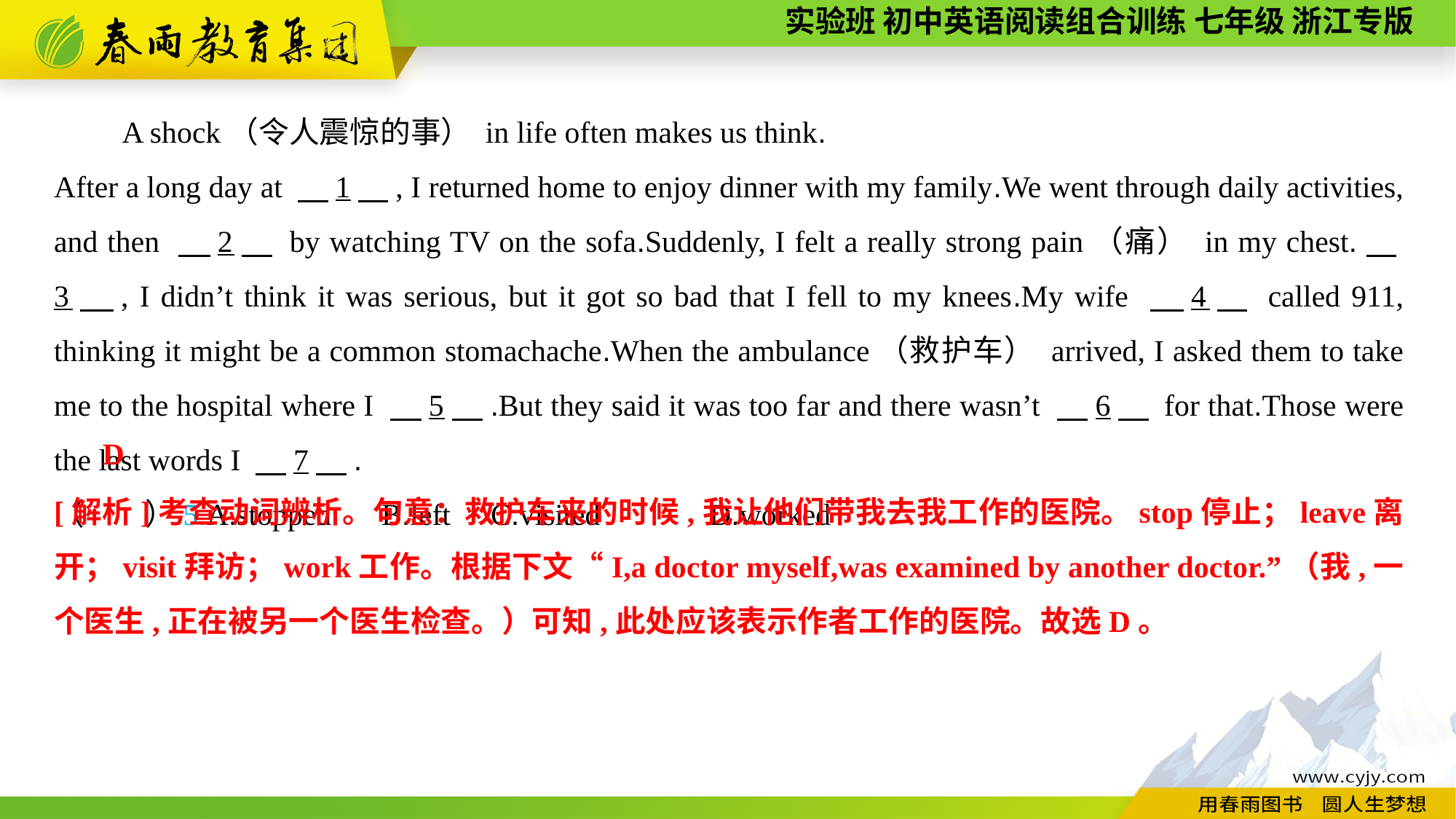

A shock（令人震惊的事） in life often makes us think.
After a long day at 　1　, I returned home to enjoy dinner with my family.We went through daily activities, and then 　2　 by watching TV on the sofa.Suddenly, I felt a really strong pain（痛） in my chest.　3　, I didn’t think it was serious, but it got so bad that I fell to my knees.My wife 　4　 called 911, thinking it might be a common stomachache.When the ambulance（救护车） arrived, I asked them to take me to the hospital where I 　5　.But they said it was too far and there wasn’t 　6　 for that.Those were the last words I 　7　.
（　　）5.A.stopped	B.left	C.visited	D.worked
D
[解析]考查动词辨析。句意：救护车来的时候,我让他们带我去我工作的医院。stop停止；leave离开；visit拜访；work工作。根据下文“I,a doctor myself,was examined by another doctor.”（我,一个医生,正在被另一个医生检查。）可知,此处应该表示作者工作的医院。故选D。